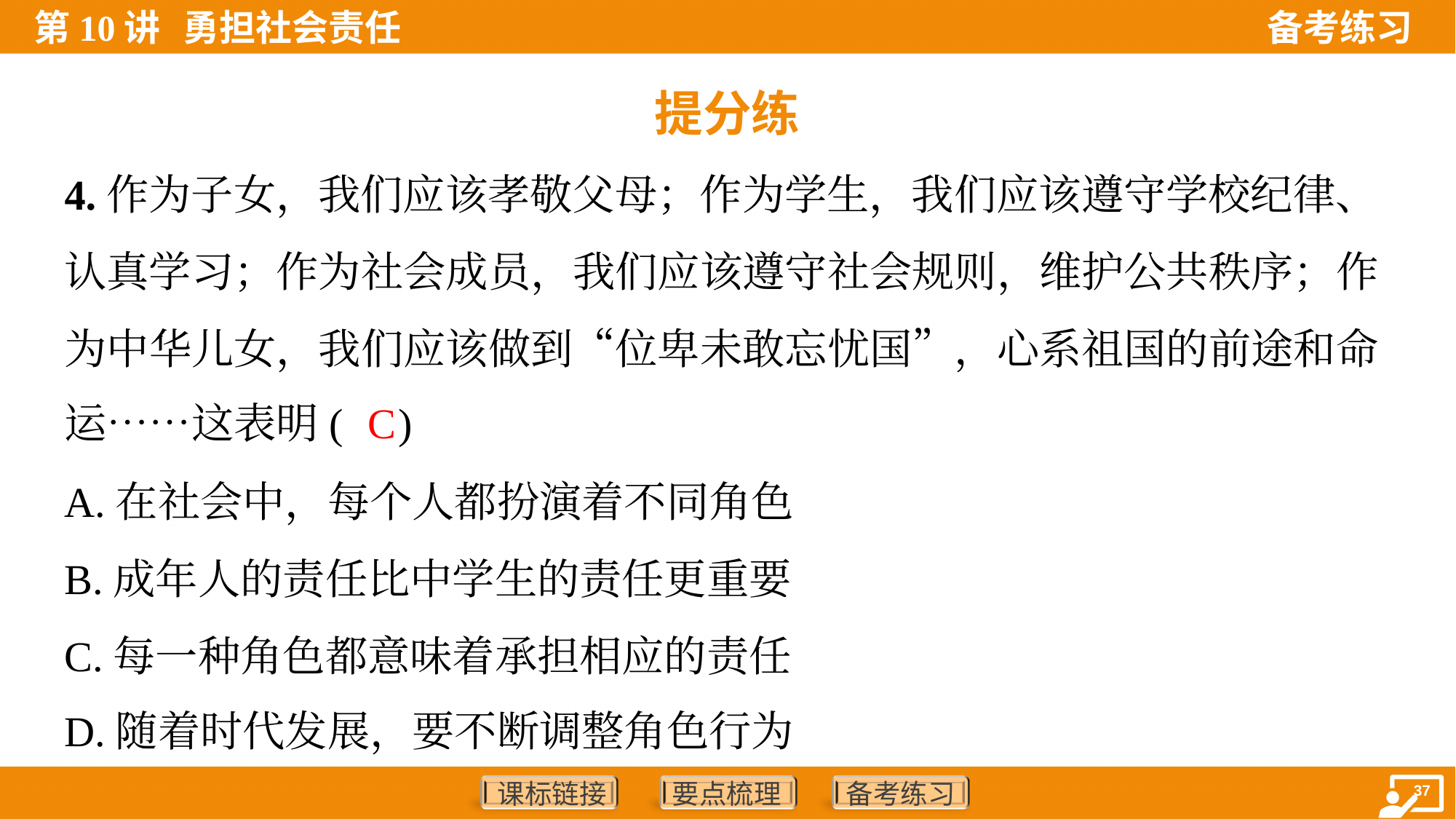

提分练
4.作为子女，我们应该孝敬父母；作为学生，我们应该遵守学校纪律、
认真学习；作为社会成员，我们应该遵守社会规则，维护公共秩序；作
为中华儿女，我们应该做到“位卑未敢忘忧国”，心系祖国的前途和命
运……这表明(     )
C
A.在社会中，每个人都扮演着不同角色
B.成年人的责任比中学生的责任更重要
C.每一种角色都意味着承担相应的责任
D.随着时代发展，要不断调整角色行为